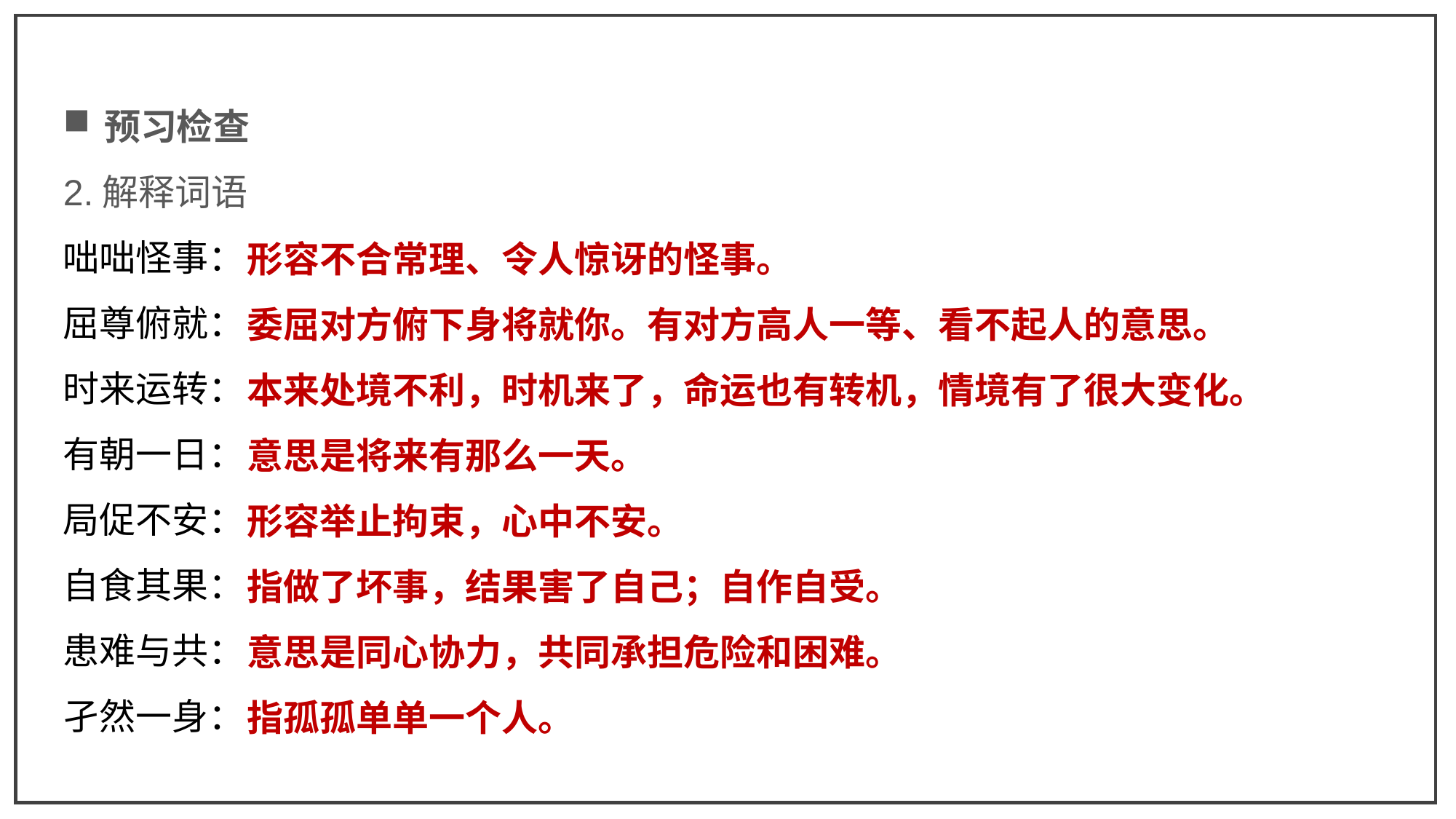

预习检查
2.解释词语
咄咄怪事：
屈尊俯就：
时来运转：
有朝一日：
局促不安：
自食其果：
患难与共：
孑然一身：
形容不合常理、令人惊讶的怪事。
委屈对方俯下身将就你。有对方高人一等、看不起人的意思。
本来处境不利，时机来了，命运也有转机，情境有了很大变化。
意思是将来有那么一天。
形容举止拘束，心中不安。
指做了坏事，结果害了自己；自作自受。
意思是同心协力，共同承担危险和困难。
指孤孤单单一个人。